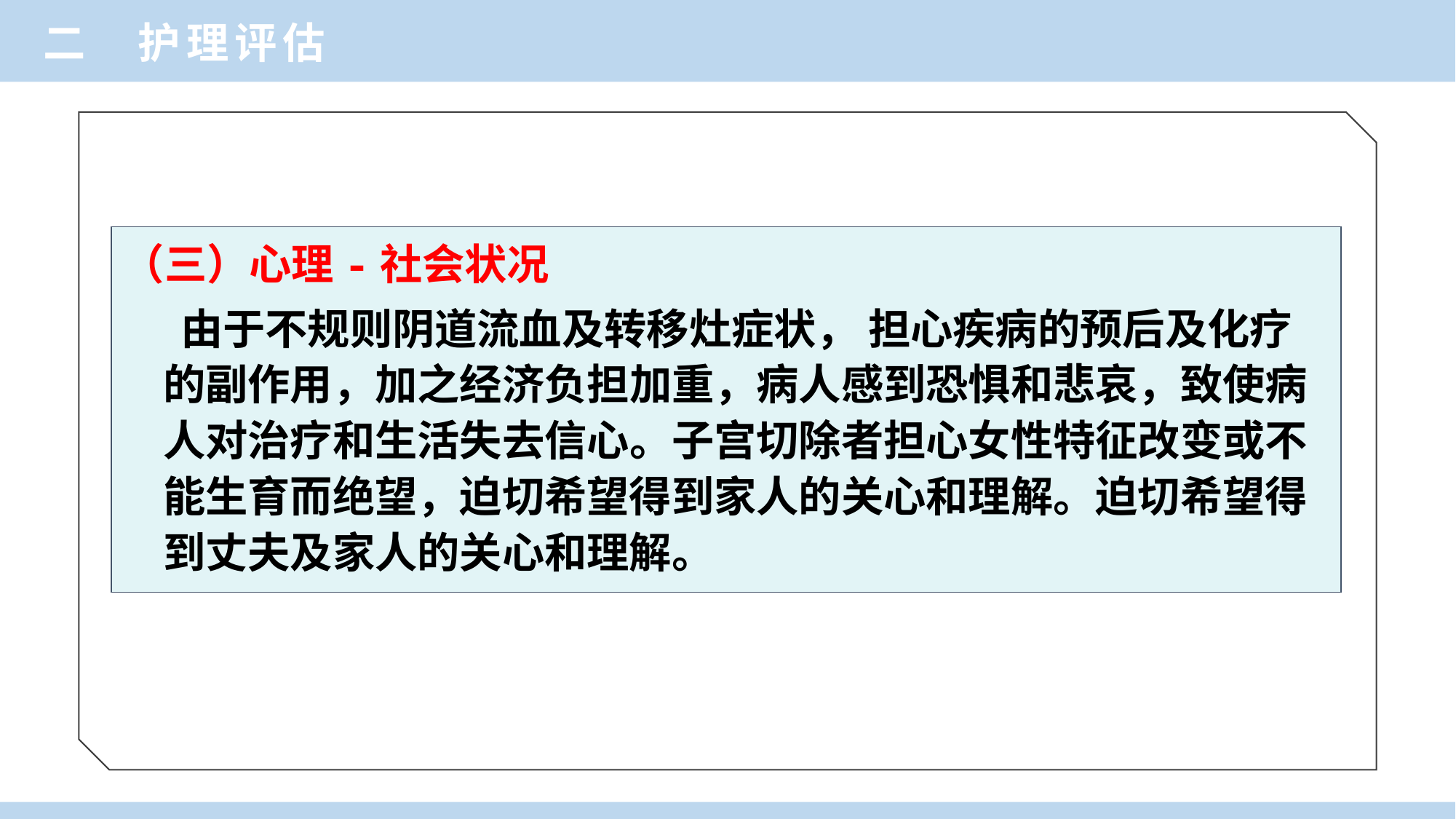

二   护理评估

（三）心理-社会状况
     由于不规则阴道流血及转移灶症状， 担心疾病的预后及化疗的副作用，加之经济负担加重，病人感到恐惧和悲哀，致使病人对治疗和生活失去信心。子宫切除者担心女性特征改变或不能生育而绝望，迫切希望得到家人的关心和理解。迫切希望得到丈夫及家人的关心和理解。